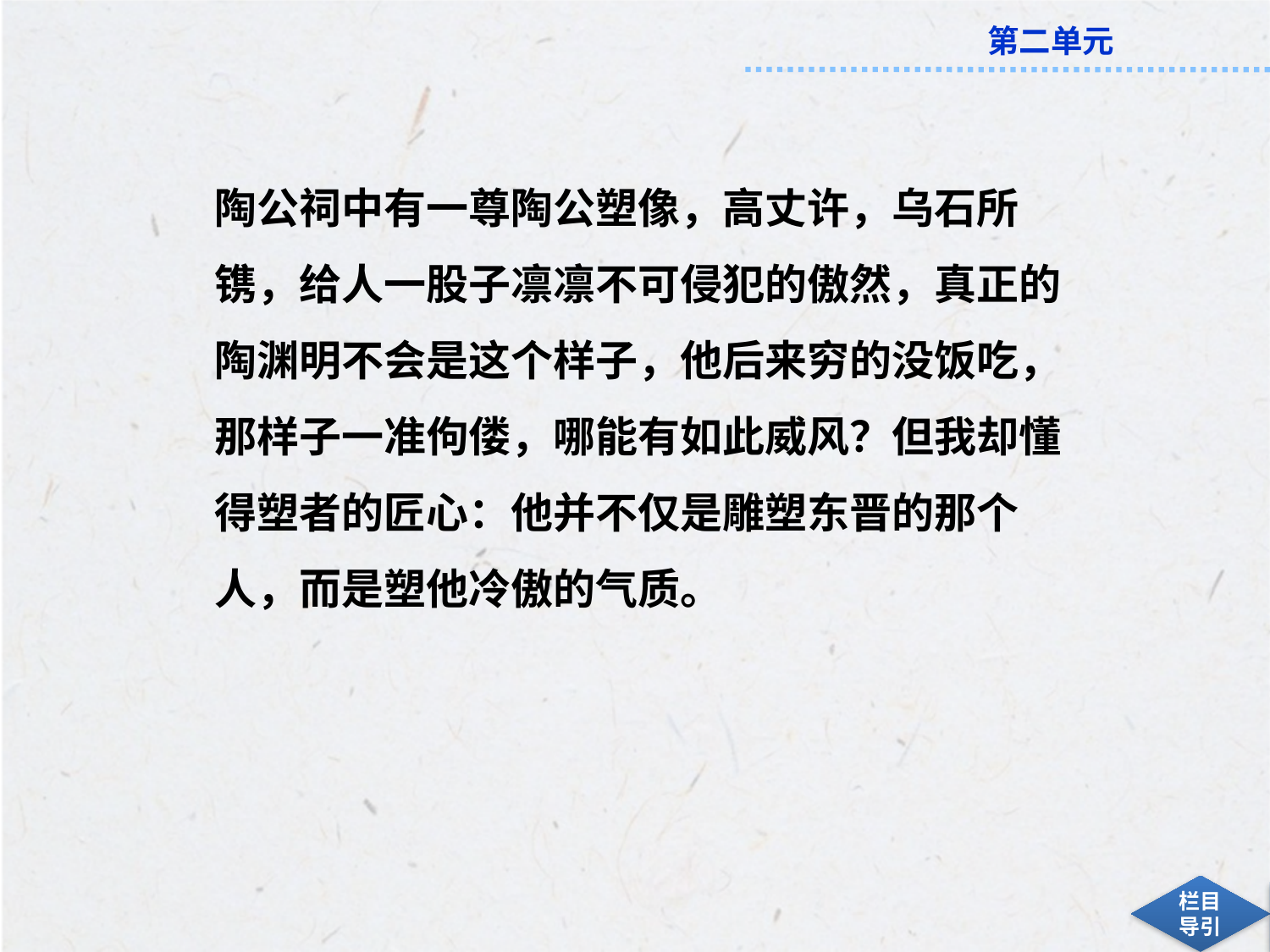

陶公祠中有一尊陶公塑像，高丈许，乌石所镌，给人一股子凛凛不可侵犯的傲然，真正的陶渊明不会是这个样子，他后来穷的没饭吃，那样子一准佝偻，哪能有如此威风？但我却懂得塑者的匠心：他并不仅是雕塑东晋的那个人，而是塑他冷傲的气质。